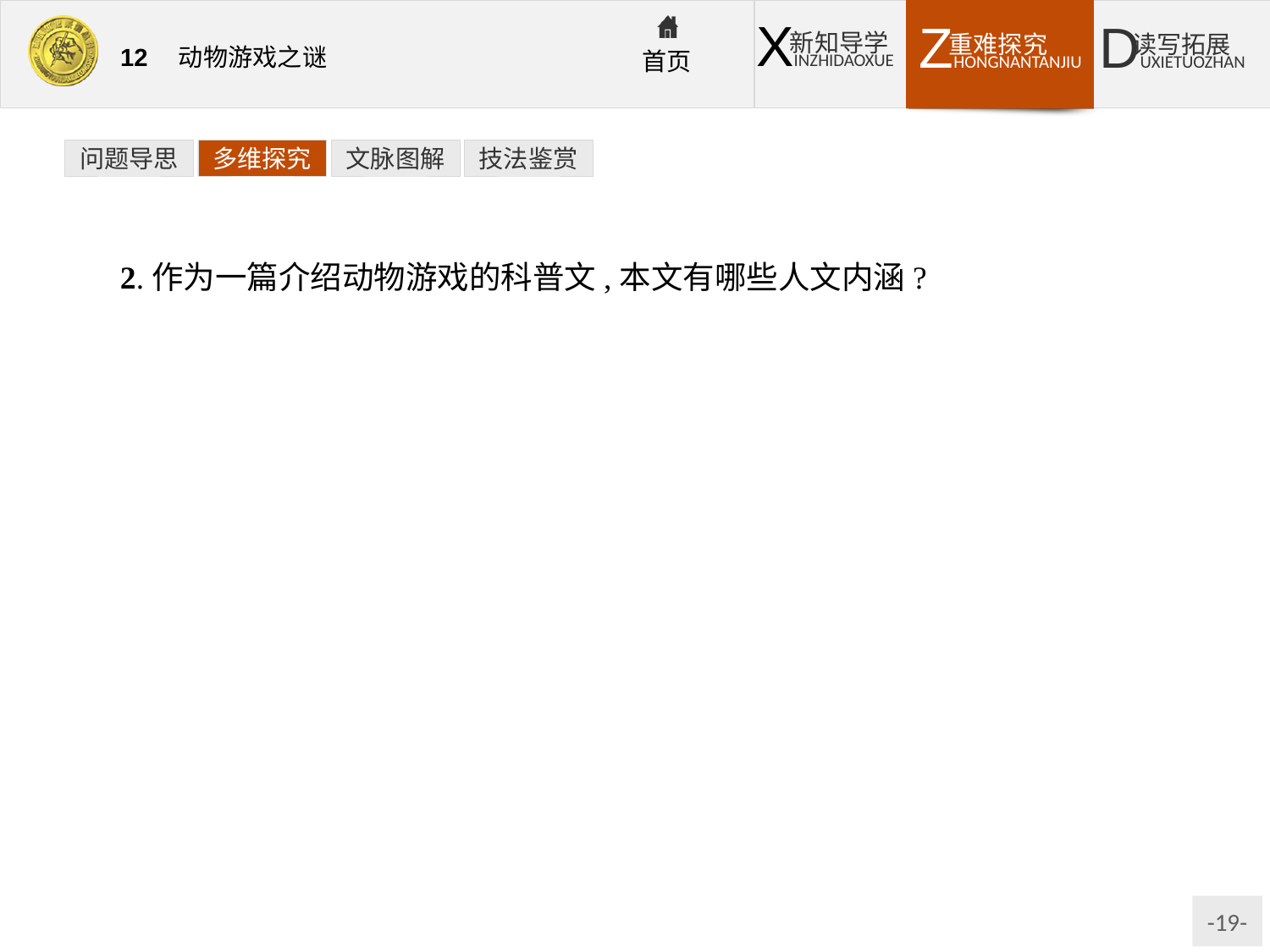

问题导思
多维探究
文脉图解
技法鉴赏
2.作为一篇介绍动物游戏的科普文,本文有哪些人文内涵?
提示:傲慢地生活在地球上的人类曾认为,只有人类才是有智慧的生命体,而其他动物不过是受制于条件反射、具有生理反应的简单生命。只有人类才会思考,才会有超出生理反应以外的各种行为。现在动物学家注意到动物具有游戏的天性,虽然还没有确定的答案,但是承认动物在游戏,承认动物具有一定的智力潜能、创造性和多样的交流方式,承认动物也是具有智慧的生命体,这本身就是认识上的进步。这种进步带来的影响是巨大而深远的,在生命伦理和生态环境等多领域具有重要意义。人类将因此重新定义动物,重新审视和动物的关系,进而重新认识自己。